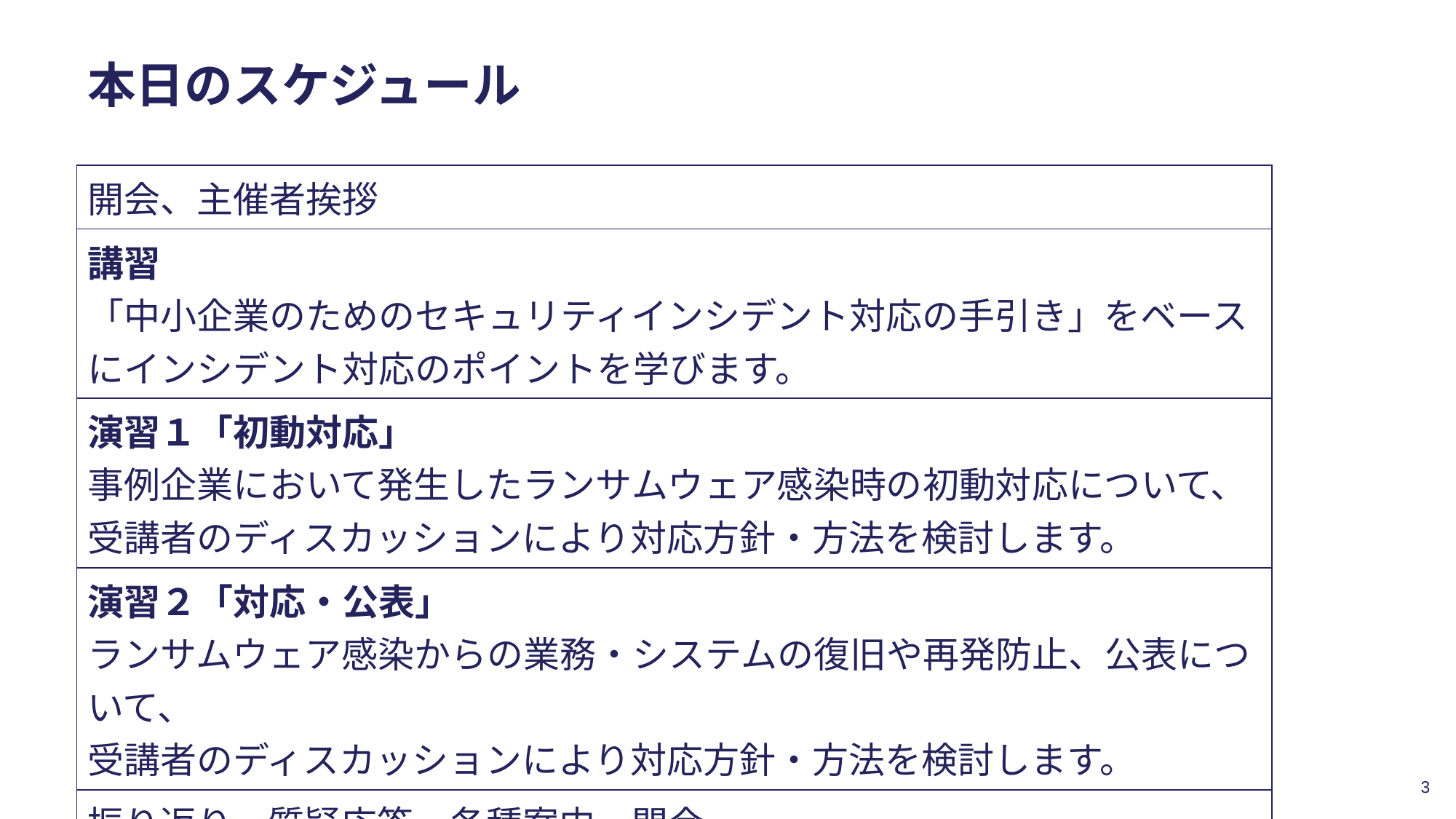

# 本日のスケジュール
| 開会、主催者挨拶 |
| --- |
| 講習 「中小企業のためのセキュリティインシデント対応の手引き」をベースにインシデント対応のポイントを学びます。 |
| 演習１「初動対応」 事例企業において発生したランサムウェア感染時の初動対応について、受講者のディスカッションにより対応方針・方法を検討します。 |
| 演習２「対応・公表」 ランサムウェア感染からの業務・システムの復旧や再発防止、公表について、 受講者のディスカッションにより対応方針・方法を検討します。 |
| 振り返り、質疑応答、各種案内、閉会 |
3